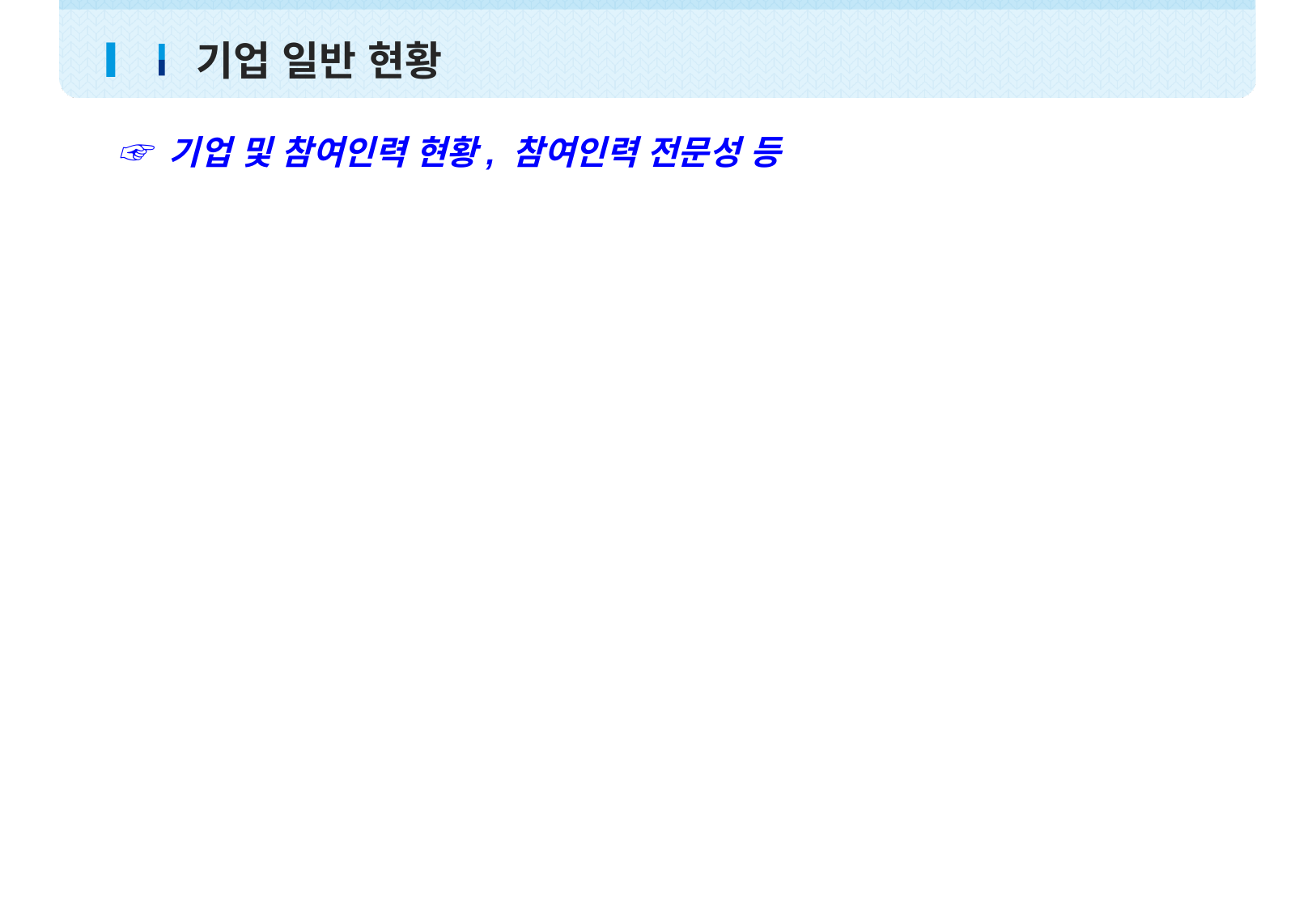

Ⅰ
기업 일반 현황
☞ 기업 및 참여인력 현황, 참여인력 전문성 등